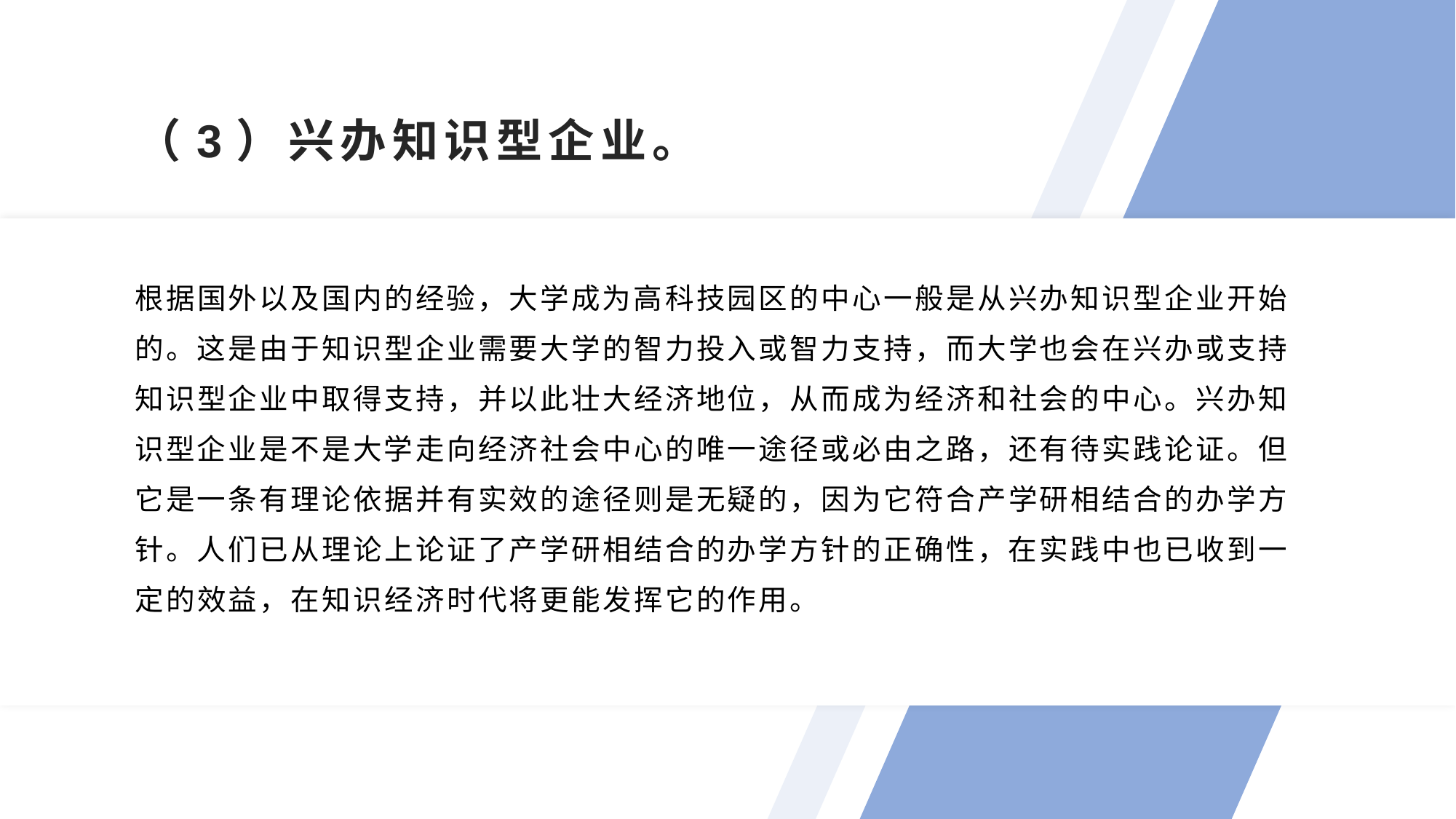

（3）兴办知识型企业。

根据国外以及国内的经验，大学成为高科技园区的中心一般是从兴办知识型企业开始的。这是由于知识型企业需要大学的智力投入或智力支持，而大学也会在兴办或支持知识型企业中取得支持，并以此壮大经济地位，从而成为经济和社会的中心。兴办知识型企业是不是大学走向经济社会中心的唯一途径或必由之路，还有待实践论证。但它是一条有理论依据并有实效的途径则是无疑的，因为它符合产学研相结合的办学方针。人们已从理论上论证了产学研相结合的办学方针的正确性，在实践中也已收到一定的效益，在知识经济时代将更能发挥它的作用。